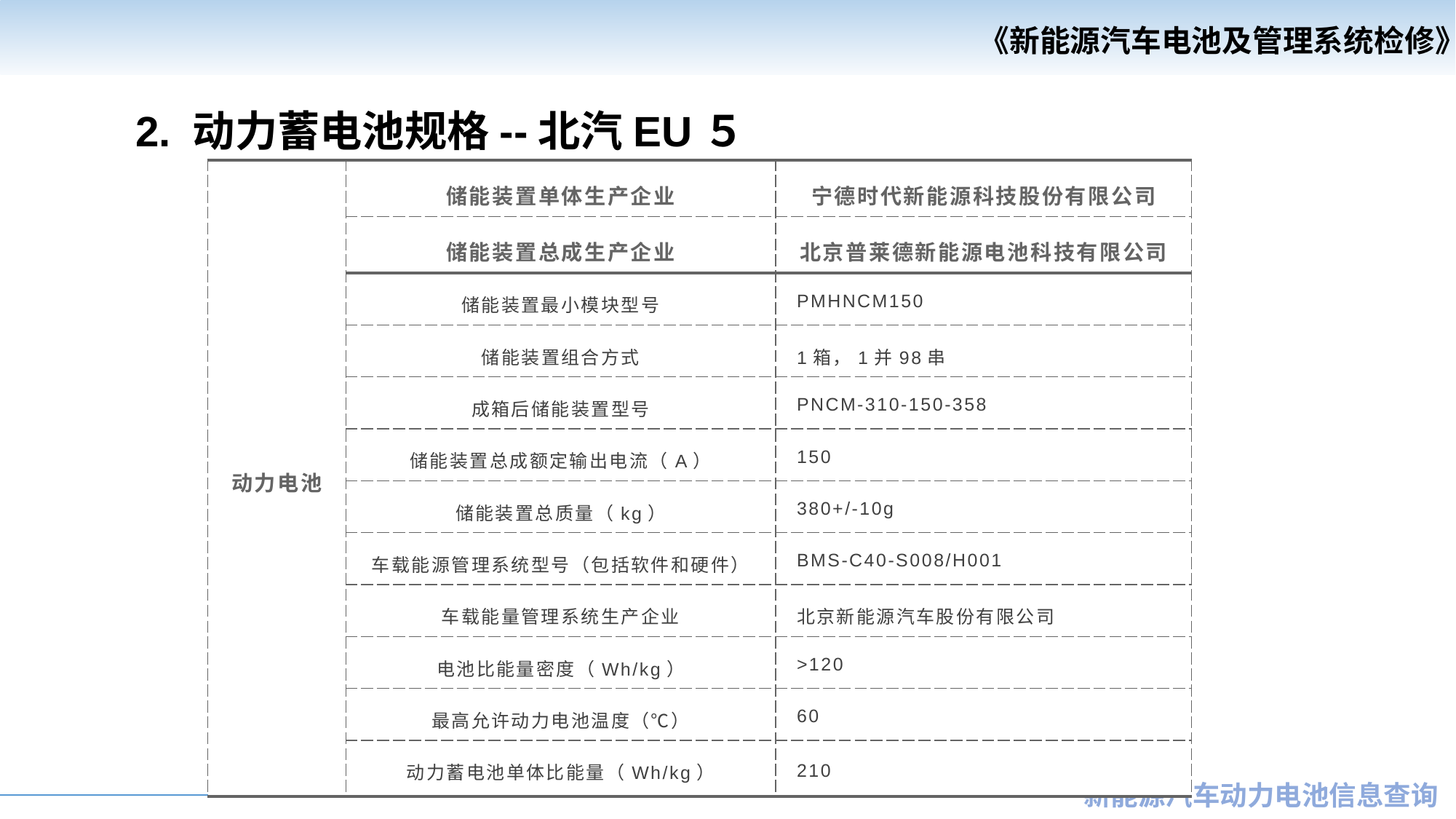

《新能源汽车电池及管理系统检修》
《汽车安全与舒适系统检修》
2. 动力蓄电池规格--北汽EU５
| 动力电池 | 储能装置单体生产企业 | 宁德时代新能源科技股份有限公司 |
| --- | --- | --- |
|  | 储能装置总成生产企业 | 北京普莱德新能源电池科技有限公司 |
|  | 储能装置最小模块型号 | PMHNCM150 |
|  | 储能装置组合方式 | 1箱，1并98串 |
|  | 成箱后储能装置型号 | PNCM-310-150-358 |
|  | 储能装置总成额定输出电流（A） | 150 |
|  | 储能装置总质量（kg） | 380+/-10g |
|  | 车载能源管理系统型号（包括软件和硬件） | BMS-C40-S008/H001 |
|  | 车载能量管理系统生产企业 | 北京新能源汽车股份有限公司 |
|  | 电池比能量密度（Wh/kg） | >120 |
|  | 最高允许动力电池温度（℃） | 60 |
|  | 动力蓄电池单体比能量（Wh/kg） | 210 |